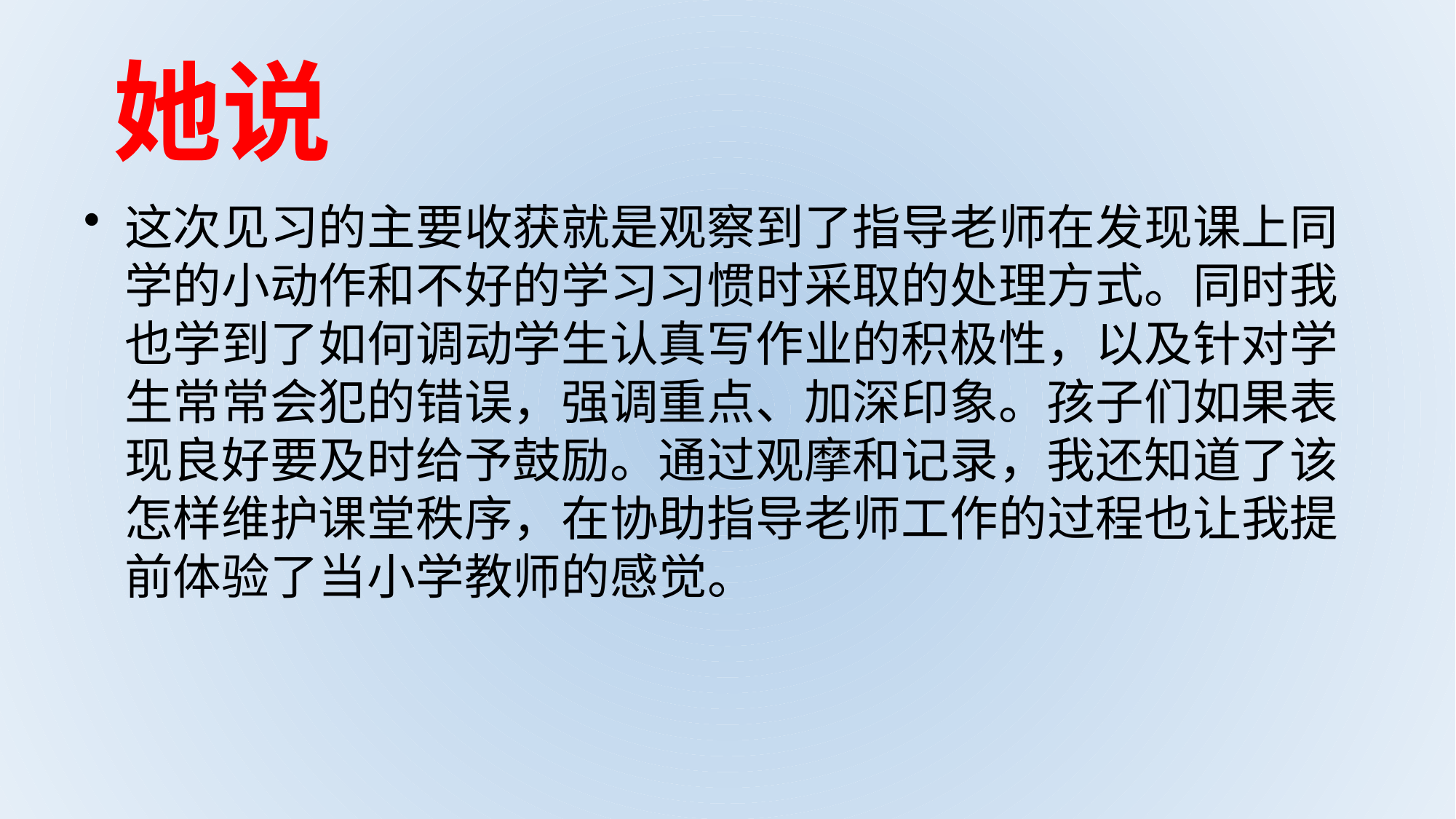

她说
这次见习的主要收获就是观察到了指导老师在发现课上同学的小动作和不好的学习习惯时采取的处理方式。同时我也学到了如何调动学生认真写作业的积极性，以及针对学生常常会犯的错误，强调重点、加深印象。孩子们如果表现良好要及时给予鼓励。通过观摩和记录，我还知道了该怎样维护课堂秩序，在协助指导老师工作的过程也让我提前体验了当小学教师的感觉。